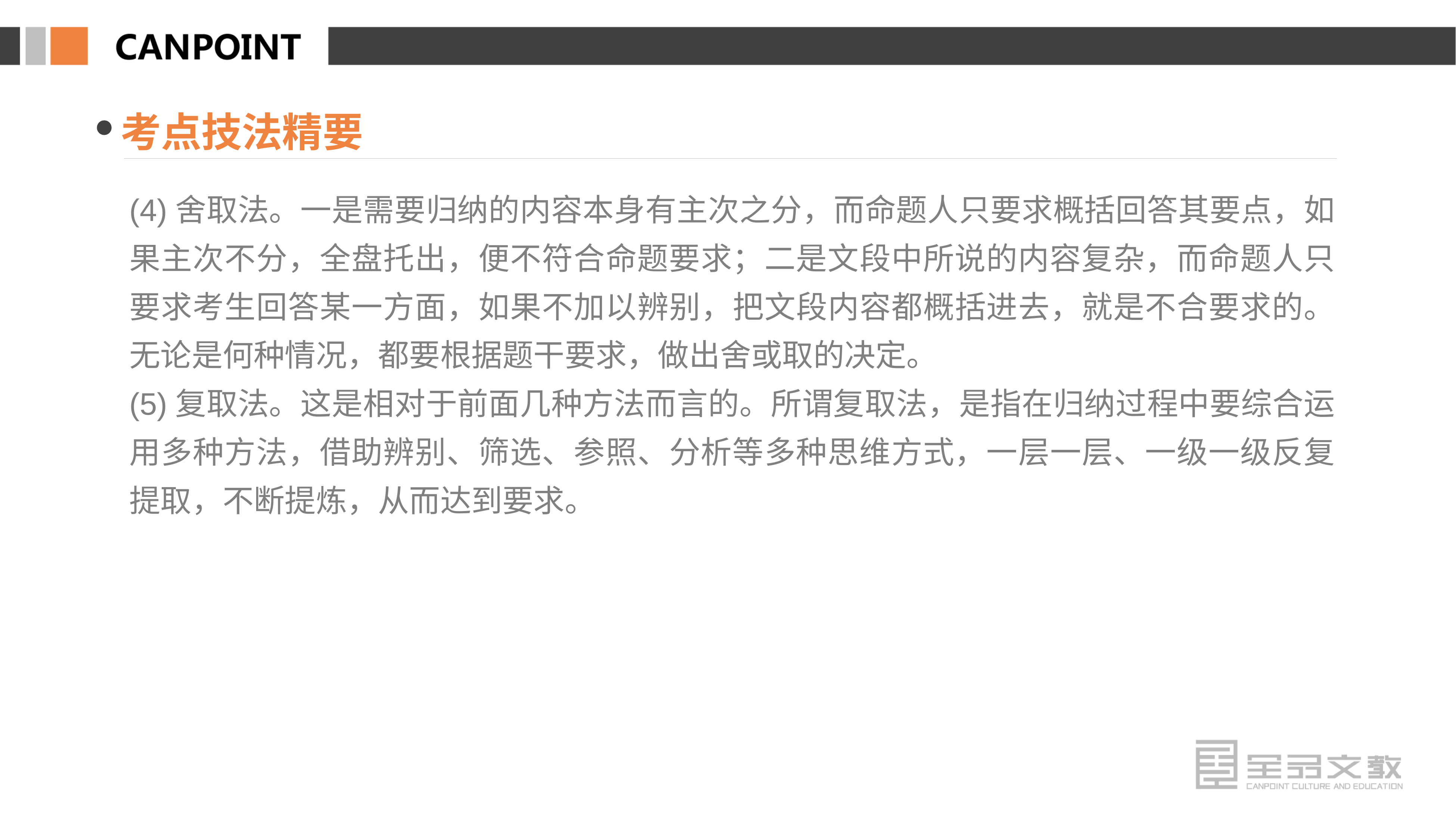

考点技法精要

(4)舍取法。一是需要归纳的内容本身有主次之分，而命题人只要求概括回答其要点，如果主次不分，全盘托出，便不符合命题要求；二是文段中所说的内容复杂，而命题人只要求考生回答某一方面，如果不加以辨别，把文段内容都概括进去，就是不合要求的。无论是何种情况，都要根据题干要求，做出舍或取的决定。
(5)复取法。这是相对于前面几种方法而言的。所谓复取法，是指在归纳过程中要综合运用多种方法，借助辨别、筛选、参照、分析等多种思维方式，一层一层、一级一级反复提取，不断提炼，从而达到要求。